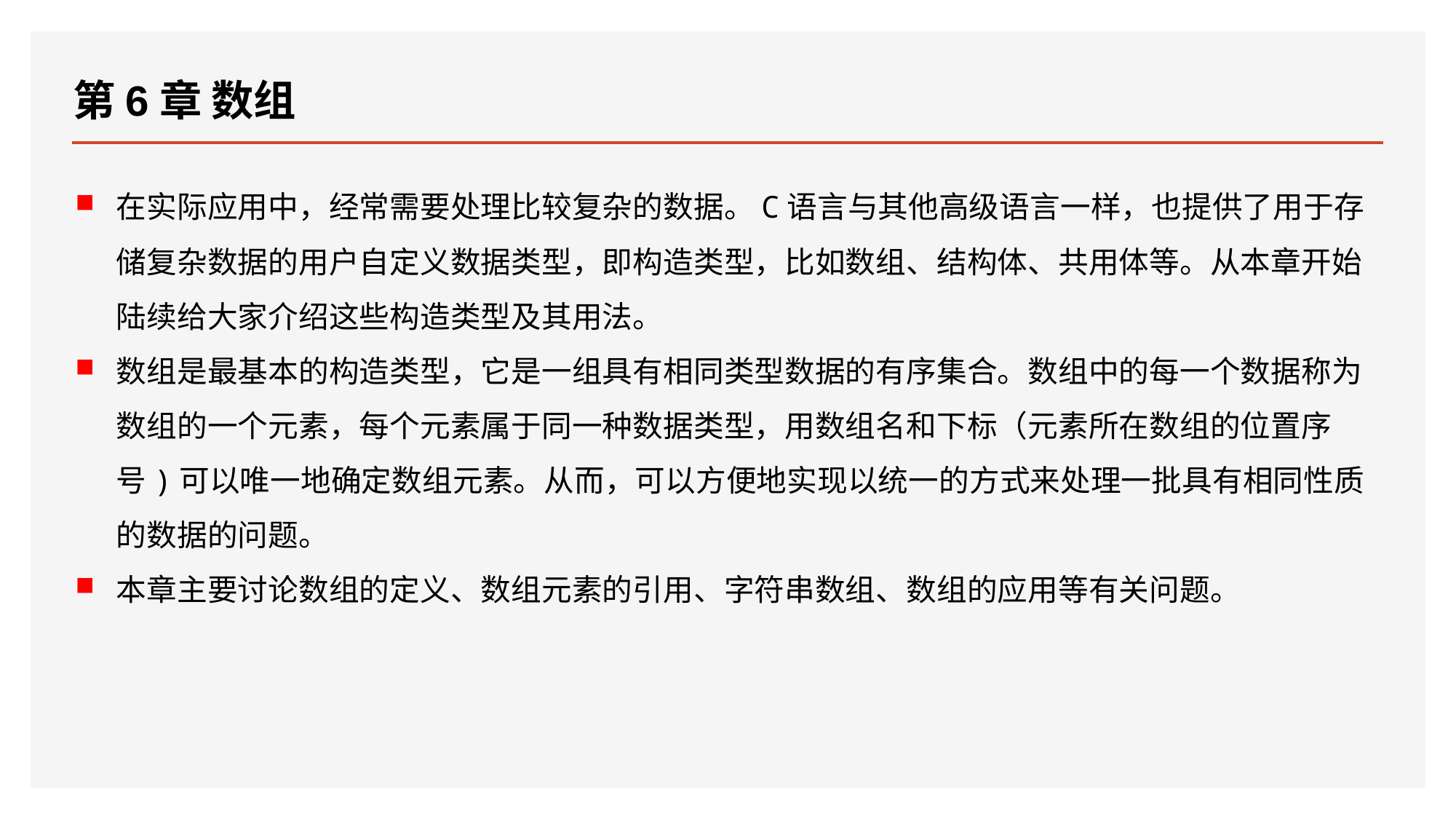

# 第6章 数组
在实际应用中，经常需要处理比较复杂的数据。C语言与其他高级语言一样，也提供了用于存储复杂数据的用户自定义数据类型，即构造类型，比如数组、结构体、共用体等。从本章开始陆续给大家介绍这些构造类型及其用法。
数组是最基本的构造类型，它是一组具有相同类型数据的有序集合。数组中的每一个数据称为数组的一个元素，每个元素属于同一种数据类型，用数组名和下标（元素所在数组的位置序号)可以唯一地确定数组元素。从而，可以方便地实现以统一的方式来处理一批具有相同性质的数据的问题。
本章主要讨论数组的定义、数组元素的引用、字符串数组、数组的应用等有关问题。